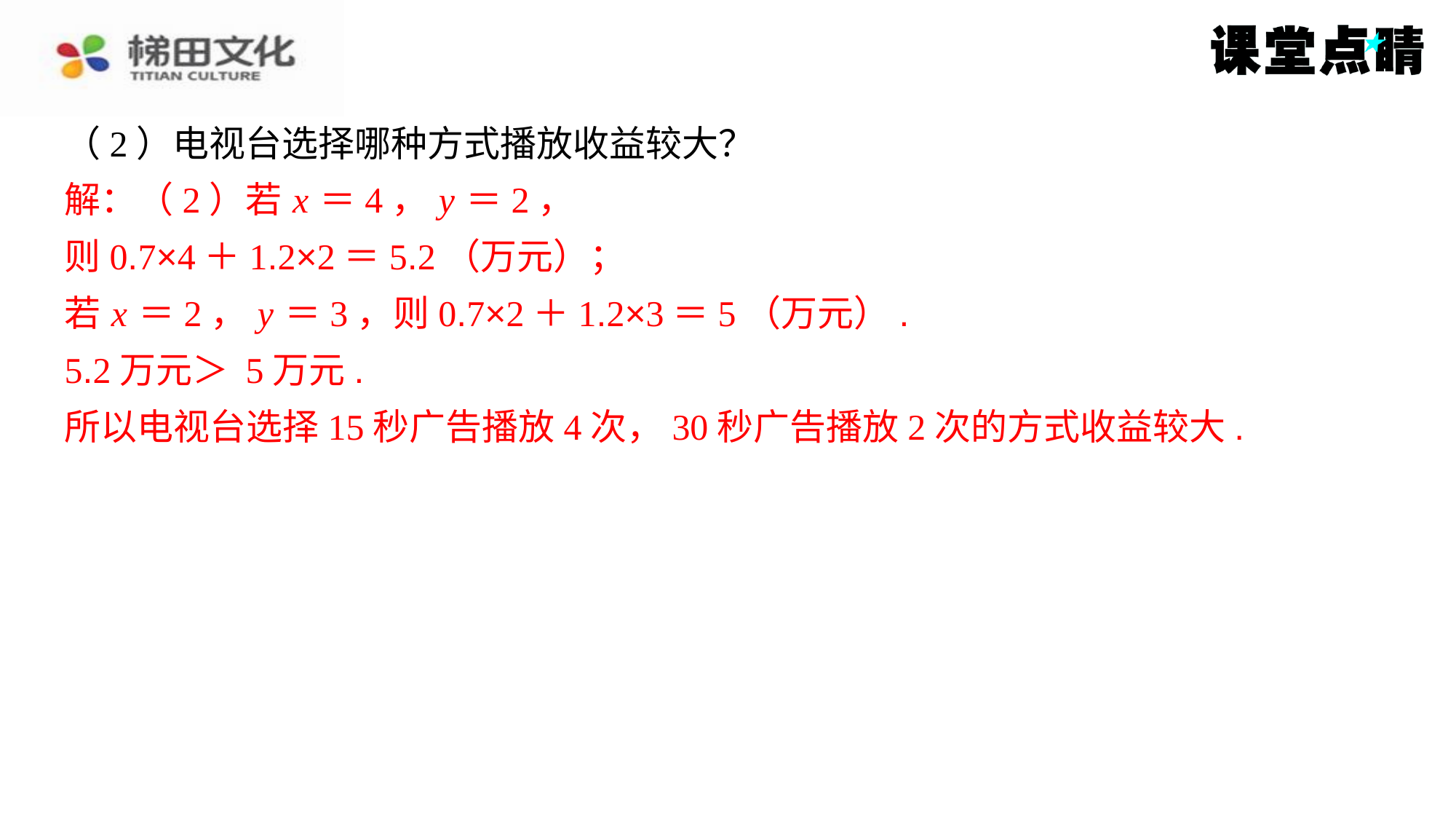

（2）电视台选择哪种方式播放收益较大？
解：（2）若 x ＝4， y ＝2，
则0.7×4＋1.2×2＝5.2（万元）；
若 x ＝2， y ＝3，则0.7×2＋1.2×3＝5（万元）.
5.2万元＞ 5万元.
所以电视台选择15秒广告播放4次，30秒广告播放2次的方式收益较大.
解：（2）若 x ＝4， y ＝2，
则0.7×4＋1.2×2＝5.2（万元）；
若 x ＝2， y ＝3，则0.7×2＋1.2×3＝5（万元）.
5.2万元＞ 5万元.
所以电视台选择15秒广告播放4次，30秒广告播放2次的方式收益较大.